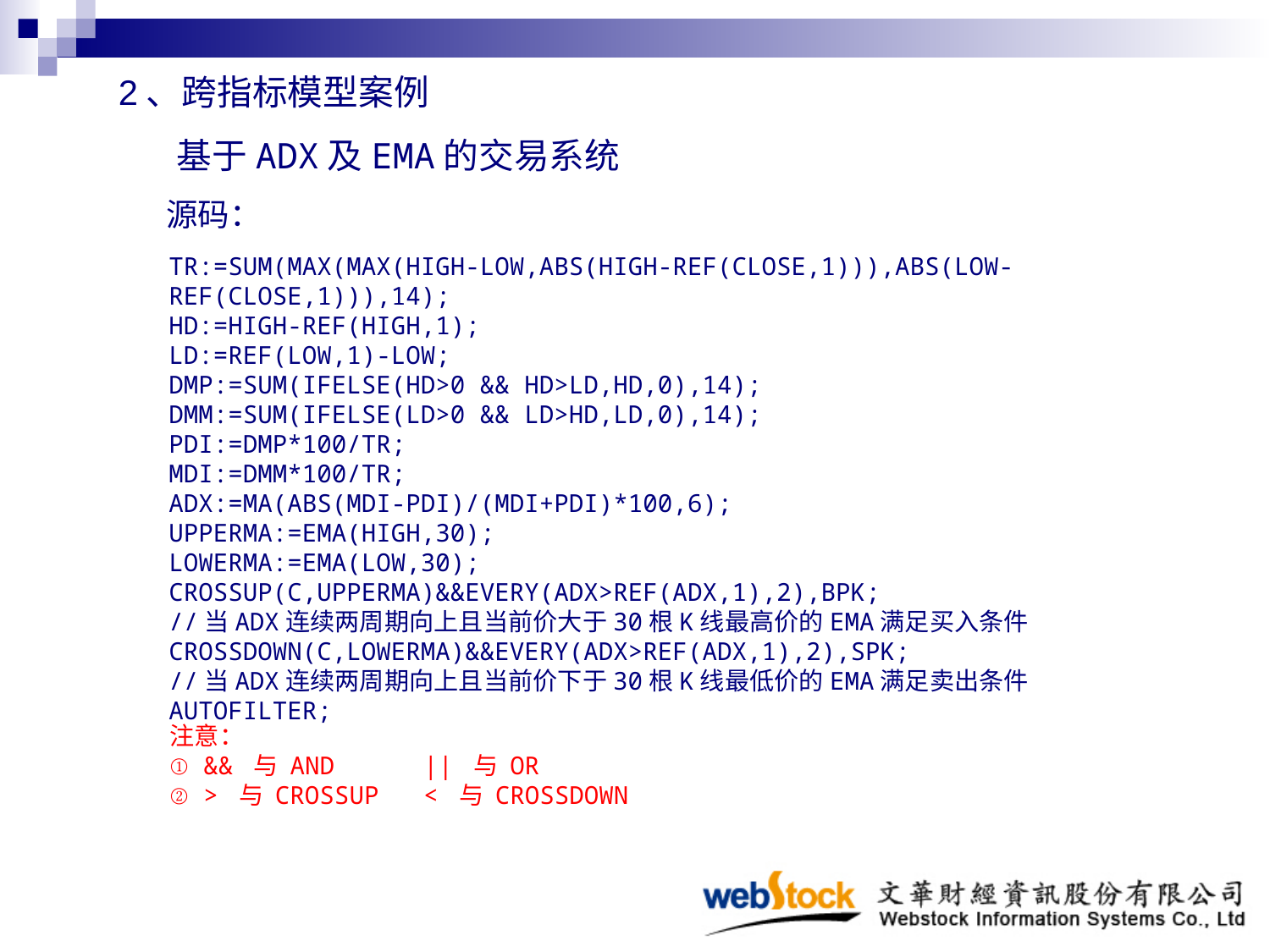

2、跨指标模型案例
基于ADX及EMA的交易系统
 源码：
TR:=SUM(MAX(MAX(HIGH-LOW,ABS(HIGH-REF(CLOSE,1))),ABS(LOW-REF(CLOSE,1))),14);
HD:=HIGH-REF(HIGH,1);
LD:=REF(LOW,1)-LOW;
DMP:=SUM(IFELSE(HD>0 && HD>LD,HD,0),14);
DMM:=SUM(IFELSE(LD>0 && LD>HD,LD,0),14);
PDI:=DMP*100/TR;
MDI:=DMM*100/TR;
ADX:=MA(ABS(MDI-PDI)/(MDI+PDI)*100,6);
UPPERMA:=EMA(HIGH,30);
LOWERMA:=EMA(LOW,30);
CROSSUP(C,UPPERMA)&&EVERY(ADX>REF(ADX,1),2),BPK;
//当ADX连续两周期向上且当前价大于30根K线最高价的EMA满足买入条件
CROSSDOWN(C,LOWERMA)&&EVERY(ADX>REF(ADX,1),2),SPK;
//当ADX连续两周期向上且当前价下于30根K线最低价的EMA满足卖出条件
AUTOFILTER;

注意：
① && 与 AND      || 与 OR
② > 与 CROSSUP   < 与 CROSSDOWN